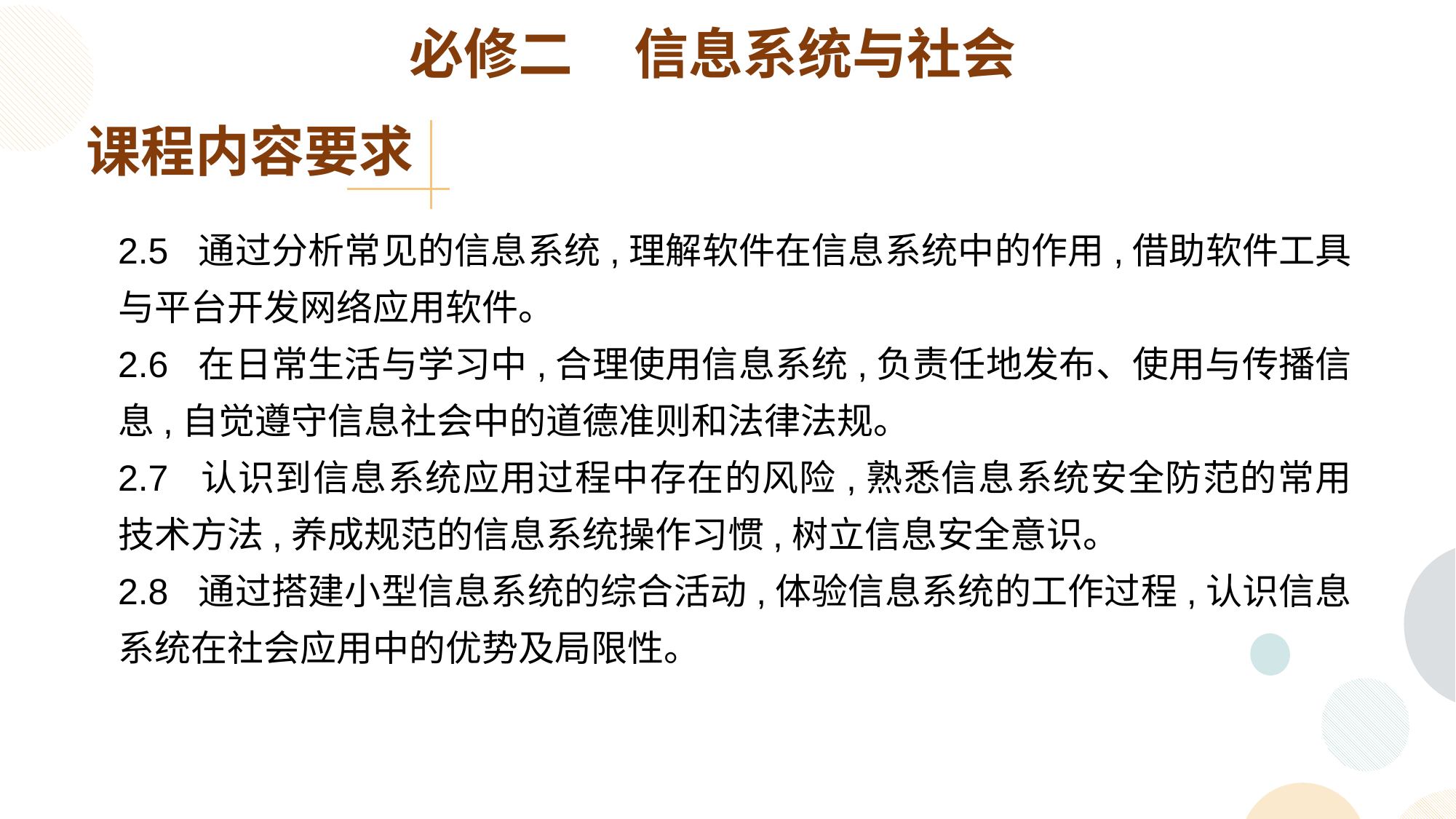

必修二     信息系统与社会
课程内容要求
2.5  通过分析常见的信息系统,理解软件在信息系统中的作用,借助软件工具与平台开发网络应用软件。
2.6  在日常生活与学习中,合理使用信息系统,负责任地发布、使用与传播信息,自觉遵守信息社会中的道德准则和法律法规。
2.7  认识到信息系统应用过程中存在的风险,熟悉信息系统安全防范的常用技术方法,养成规范的信息系统操作习惯,树立信息安全意识。
2.8  通过搭建小型信息系统的综合活动,体验信息系统的工作过程,认识信息系统在社会应用中的优势及局限性。